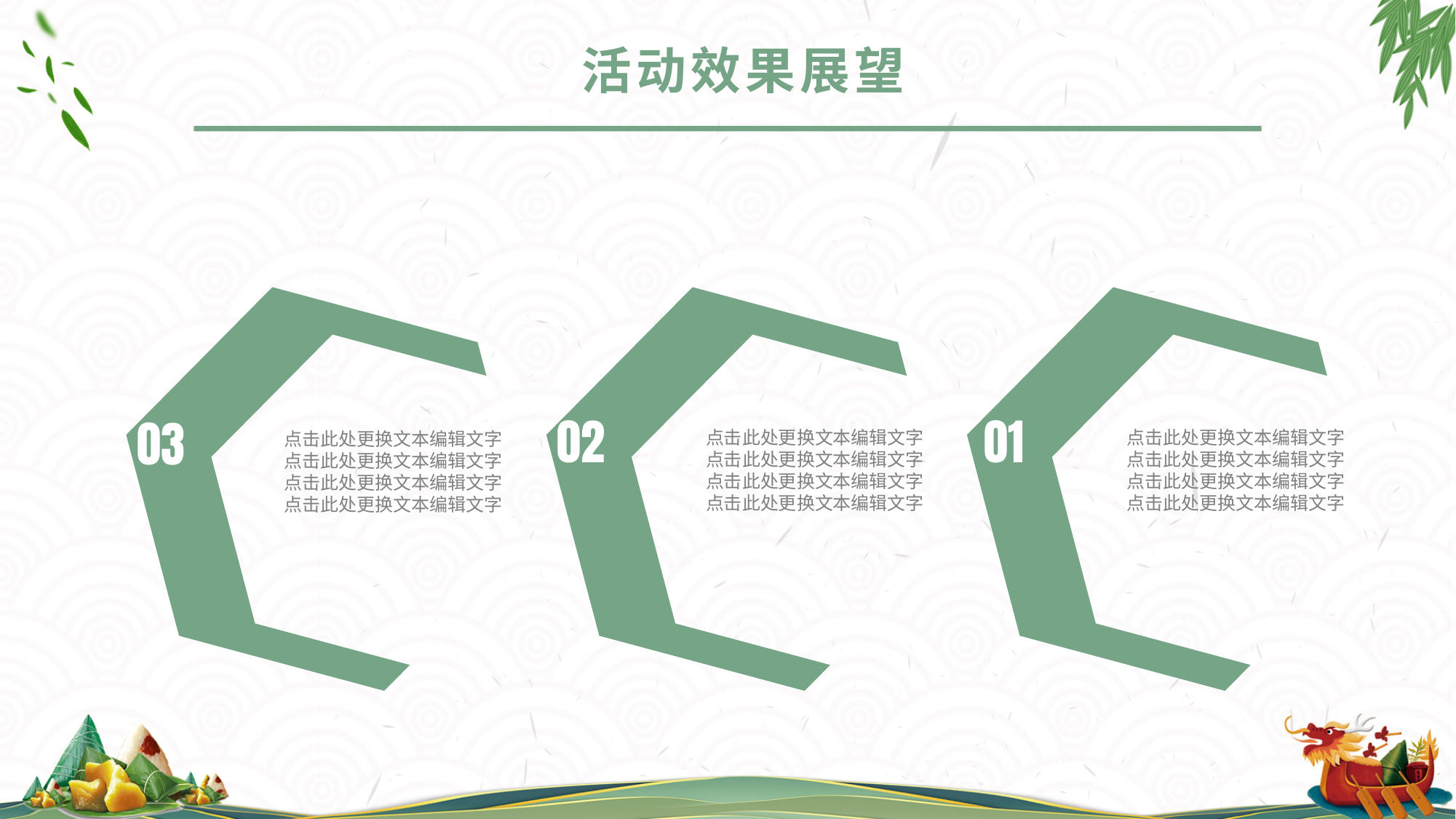

活动效果展望

01
02
03
点击此处更换文本编辑文字
点击此处更换文本编辑文字
点击此处更换文本编辑文字
点击此处更换文本编辑文字
点击此处更换文本编辑文字
点击此处更换文本编辑文字
点击此处更换文本编辑文字
点击此处更换文本编辑文字
点击此处更换文本编辑文字
点击此处更换文本编辑文字
点击此处更换文本编辑文字
点击此处更换文本编辑文字